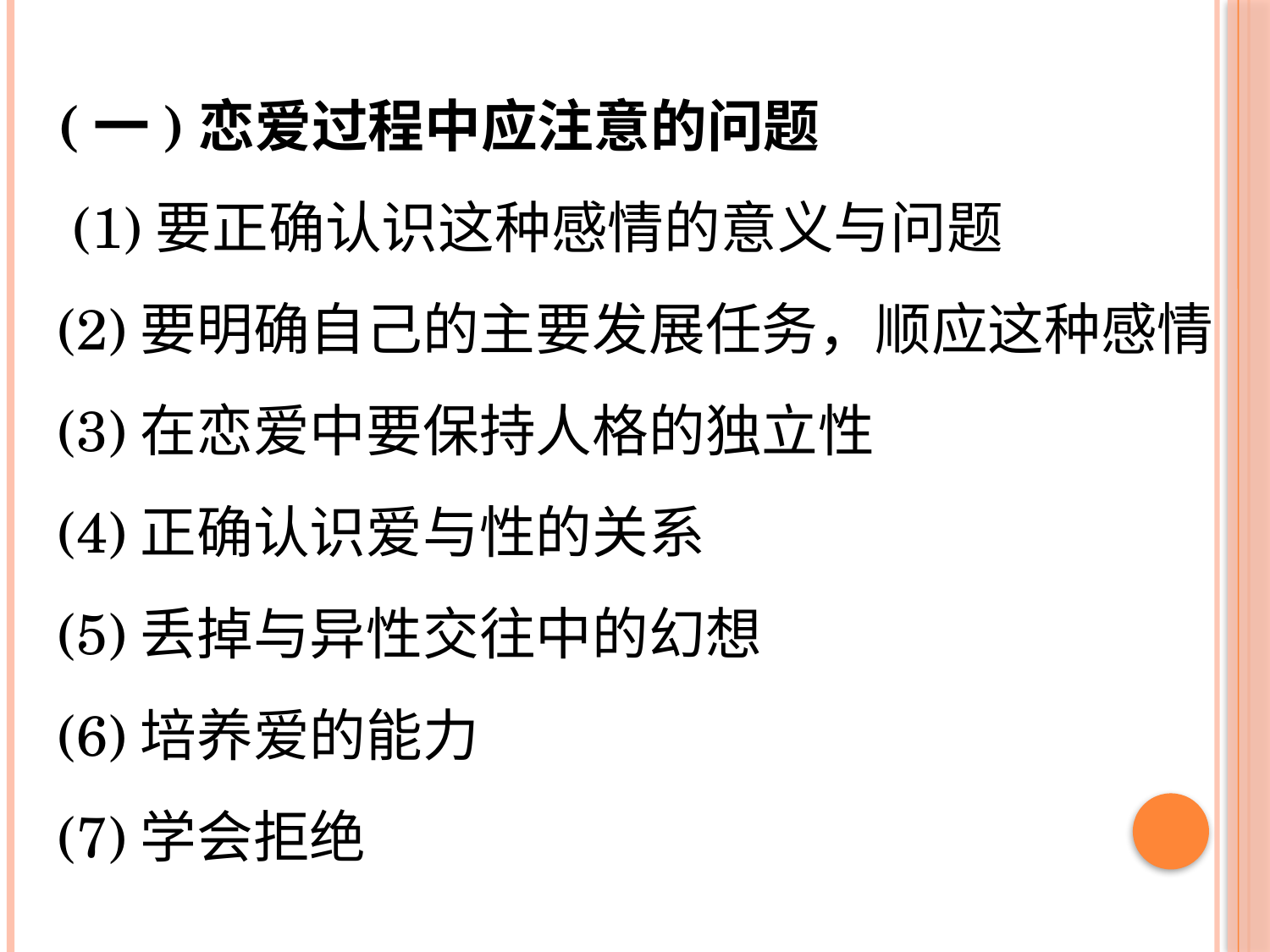

(一)恋爱过程中应注意的问题
 (1)要正确认识这种感情的意义与问题
(2)要明确自己的主要发展任务，顺应这种感情
(3)在恋爱中要保持人格的独立性
(4)正确认识爱与性的关系
(5)丢掉与异性交往中的幻想
(6)培养爱的能力
(7)学会拒绝